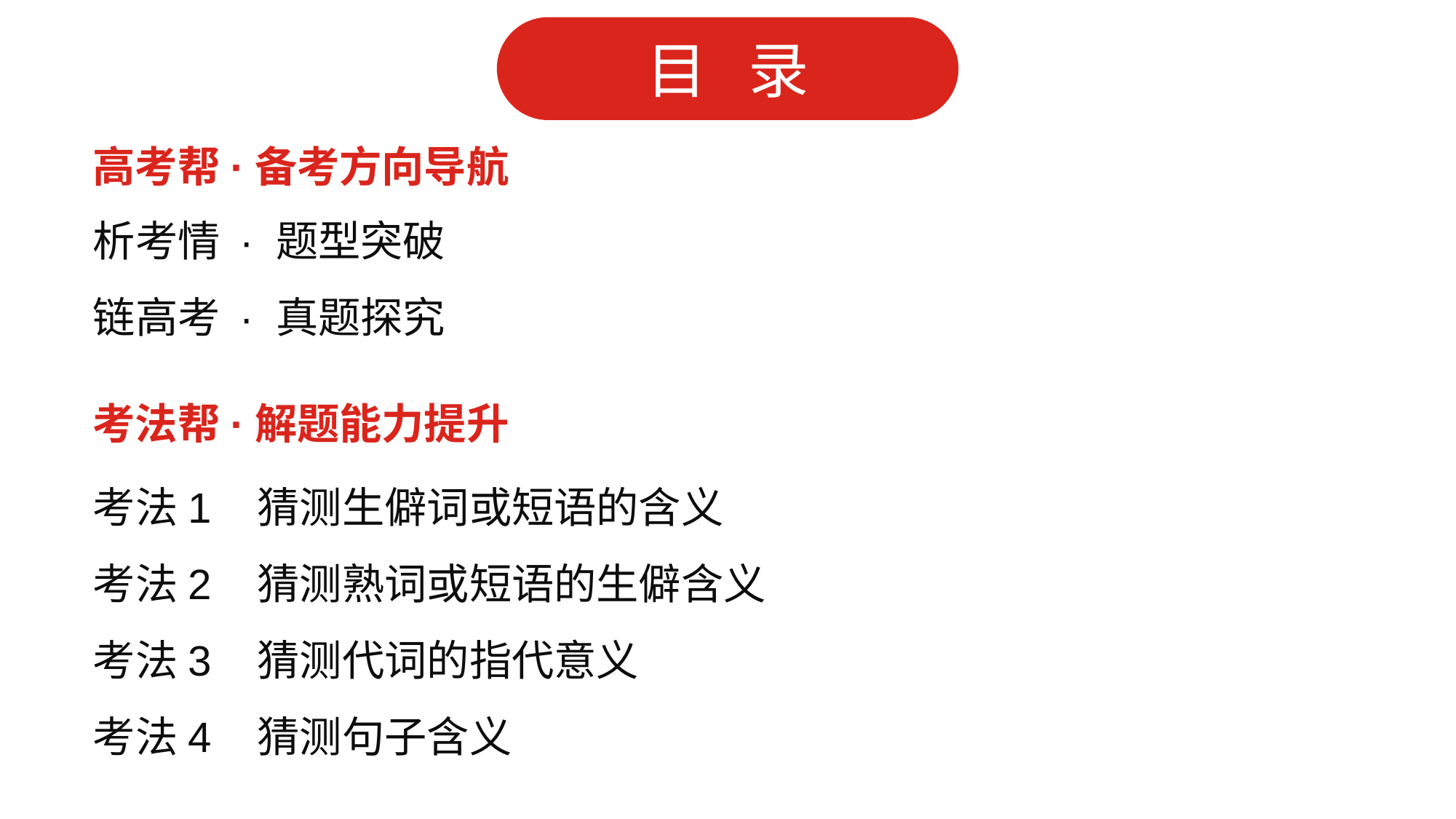

高考帮·备考方向导航
析考情 · 题型突破
链高考 · 真题探究
考法帮·解题能力提升
考法1   猜测生僻词或短语的含义
考法2   猜测熟词或短语的生僻含义
考法3   猜测代词的指代意义
考法4   猜测句子含义